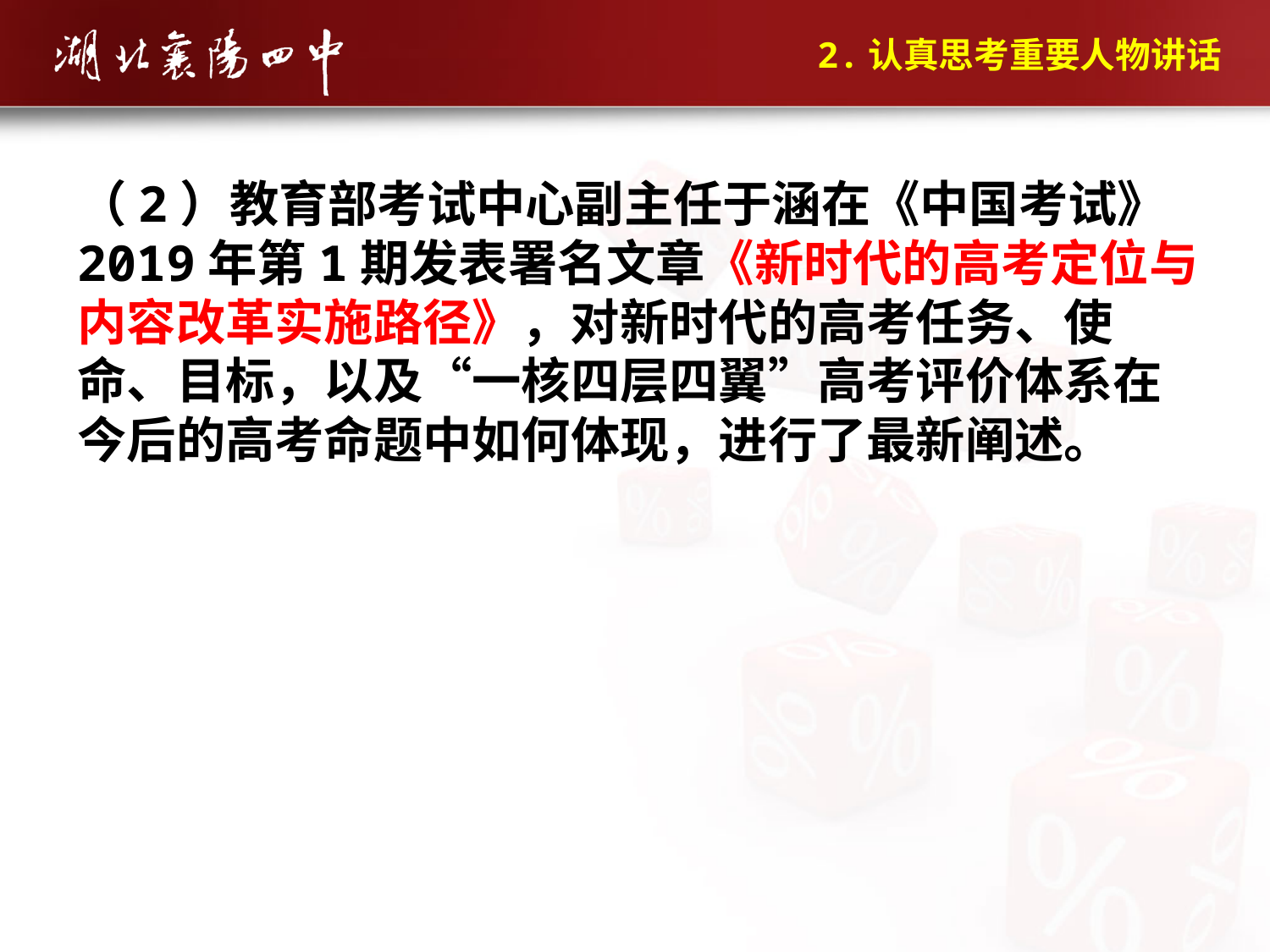

2.认真思考重要人物讲话
（2）教育部考试中心副主任于涵在《中国考试》2019年第1期发表署名文章《新时代的高考定位与内容改革实施路径》，对新时代的高考任务、使命、目标，以及“一核四层四翼”高考评价体系在今后的高考命题中如何体现，进行了最新阐述。